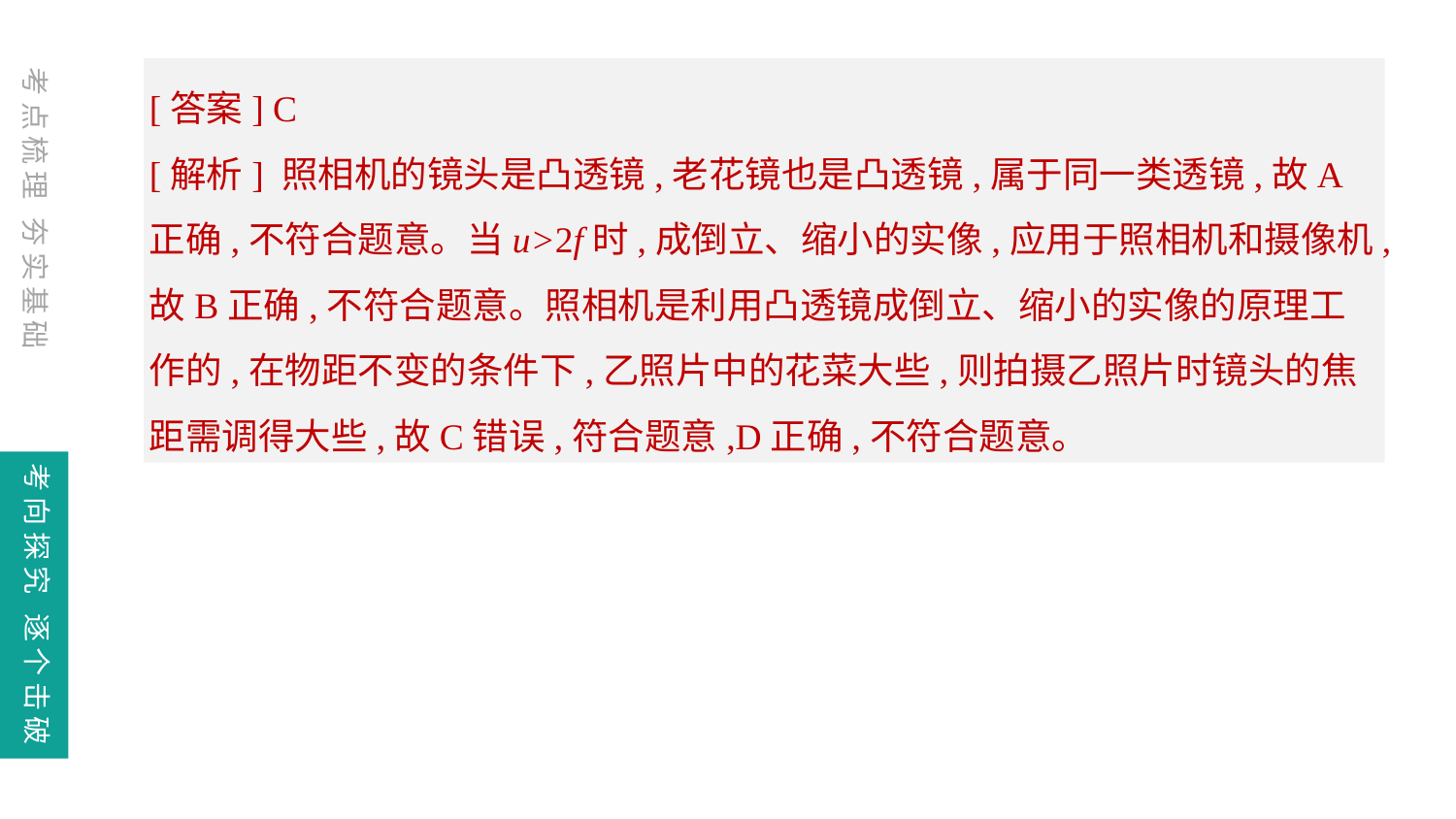

[答案] C
[解析] 照相机的镜头是凸透镜,老花镜也是凸透镜,属于同一类透镜,故A正确,不符合题意。当u>2f时,成倒立、缩小的实像,应用于照相机和摄像机,故B正确,不符合题意。照相机是利用凸透镜成倒立、缩小的实像的原理工作的,在物距不变的条件下,乙照片中的花菜大些,则拍摄乙照片时镜头的焦距需调得大些,故C错误,符合题意,D正确,不符合题意。